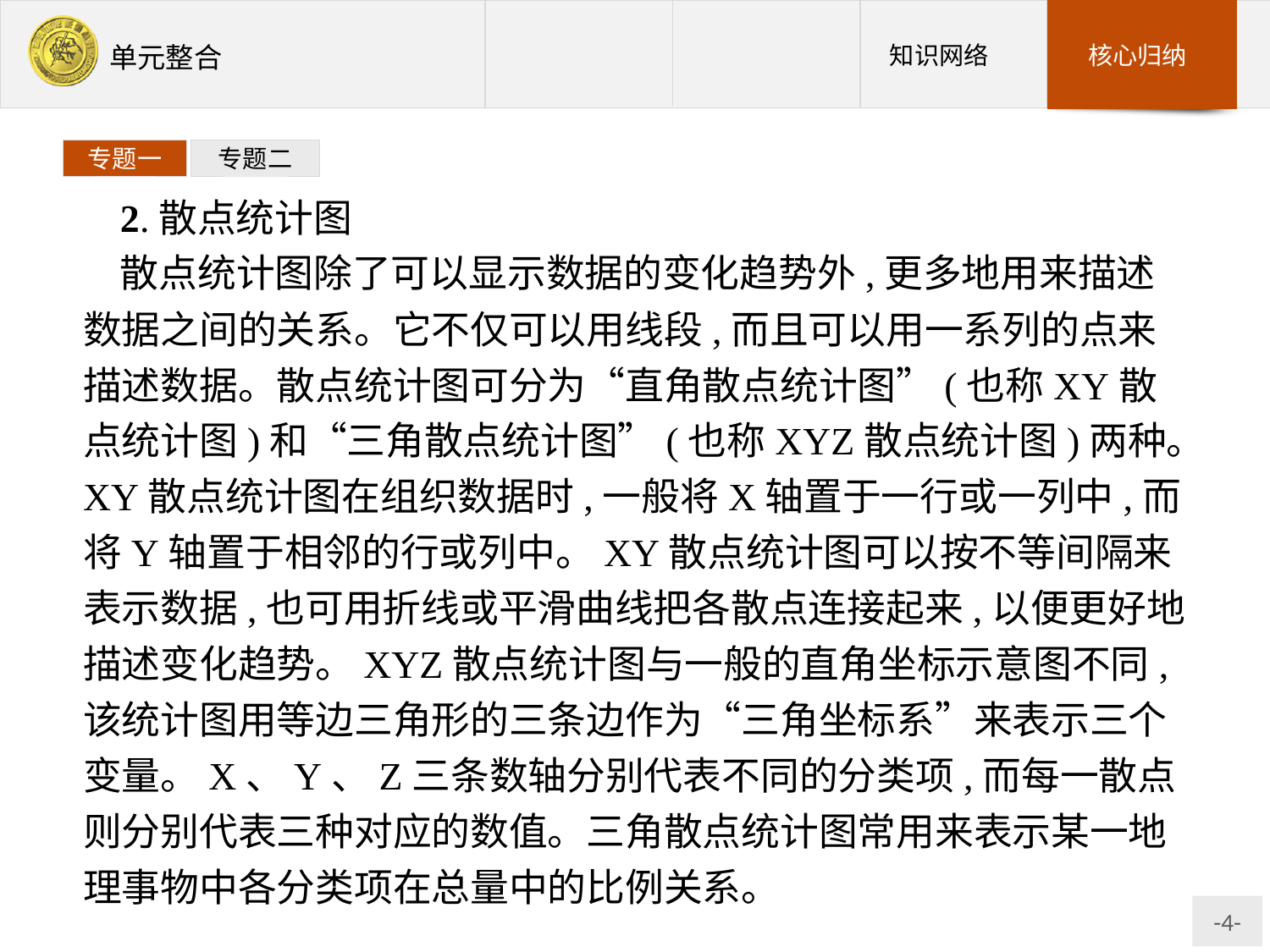

专题一
专题二
2.散点统计图
散点统计图除了可以显示数据的变化趋势外,更多地用来描述数据之间的关系。它不仅可以用线段,而且可以用一系列的点来描述数据。散点统计图可分为“直角散点统计图”(也称XY散点统计图)和“三角散点统计图”(也称XYZ散点统计图)两种。XY散点统计图在组织数据时,一般将X轴置于一行或一列中,而将Y轴置于相邻的行或列中。XY散点统计图可以按不等间隔来表示数据,也可用折线或平滑曲线把各散点连接起来,以便更好地描述变化趋势。XYZ散点统计图与一般的直角坐标示意图不同,该统计图用等边三角形的三条边作为“三角坐标系”来表示三个变量。X、Y、Z三条数轴分别代表不同的分类项,而每一散点则分别代表三种对应的数值。三角散点统计图常用来表示某一地理事物中各分类项在总量中的比例关系。